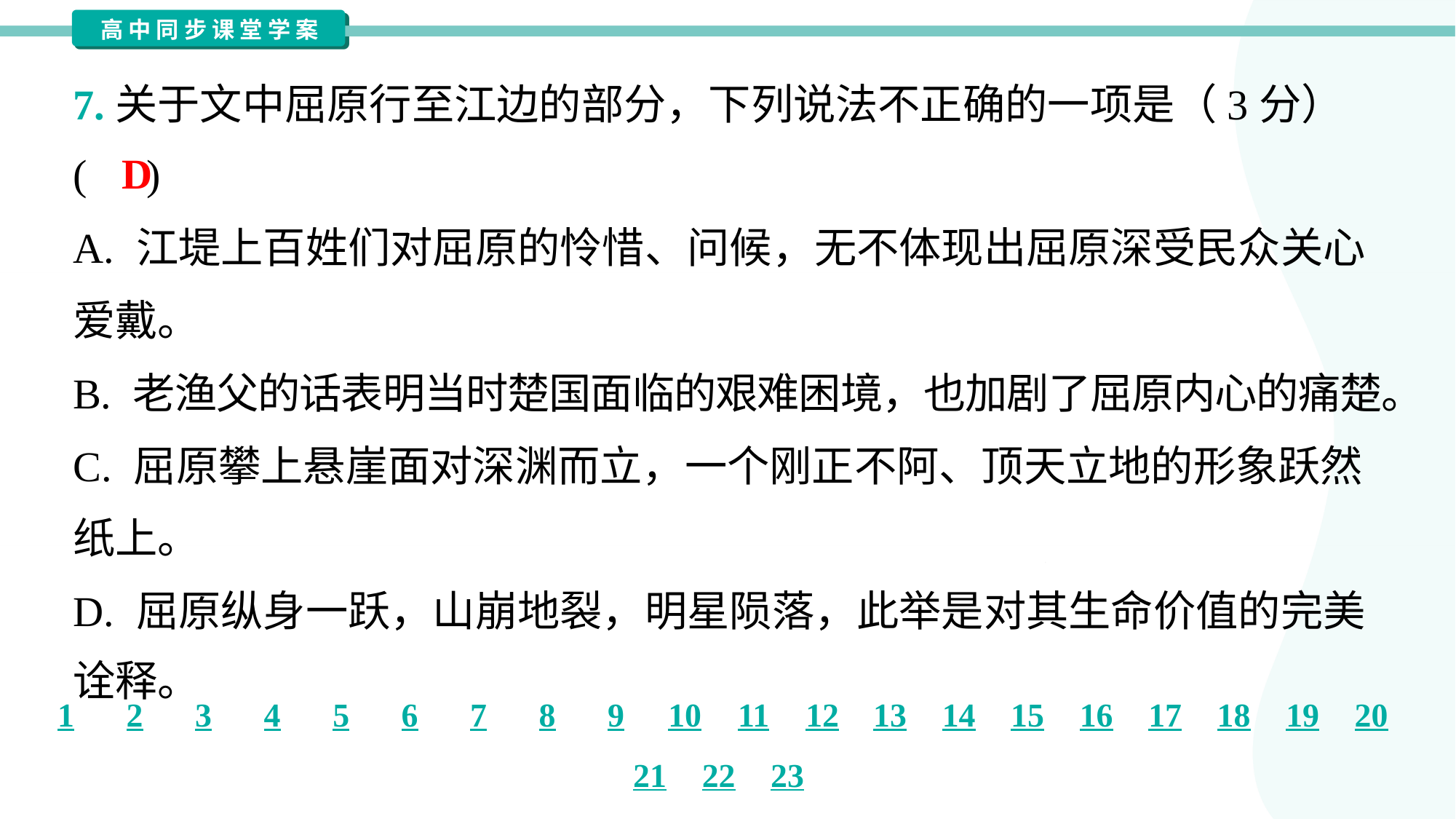

7.关于文中屈原行至江边的部分，下列说法不正确的一项是（3分）
(     )
D
A. 江堤上百姓们对屈原的怜惜、问候，无不体现出屈原深受民众关心
爱戴。
B. 老渔父的话表明当时楚国面临的艰难困境，也加剧了屈原内心的痛楚。
C. 屈原攀上悬崖面对深渊而立，一个刚正不阿、顶天立地的形象跃然
纸上。
D. 屈原纵身一跃，山崩地裂，明星陨落，此举是对其生命价值的完美
诠释。